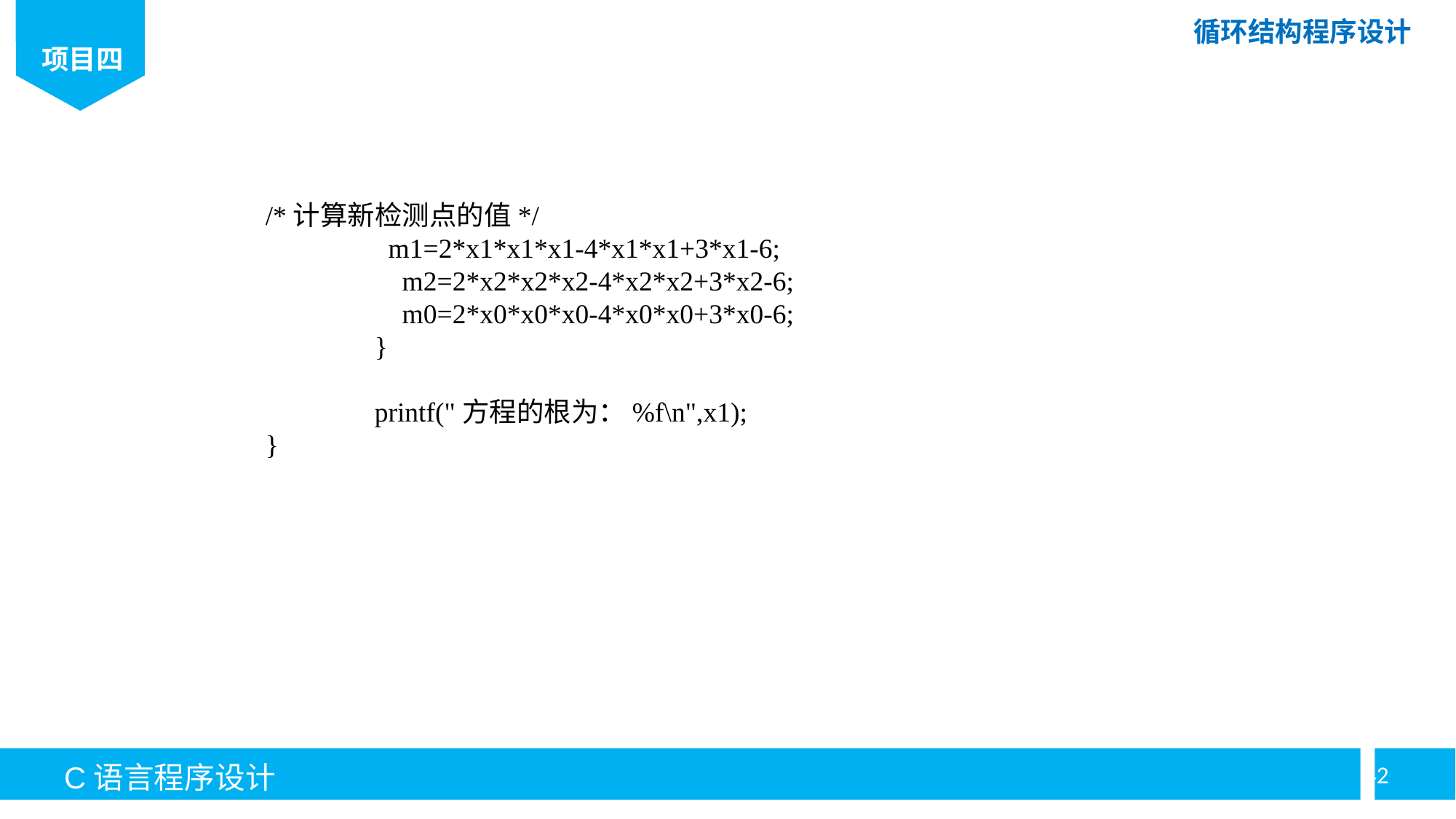

/*计算新检测点的值*/
	  m1=2*x1*x1*x1-4*x1*x1+3*x1-6;
	    m2=2*x2*x2*x2-4*x2*x2+3*x2-6;
	    m0=2*x0*x0*x0-4*x0*x0+3*x0-6;
	}

	printf("方程的根为：%f\n",x1);
}